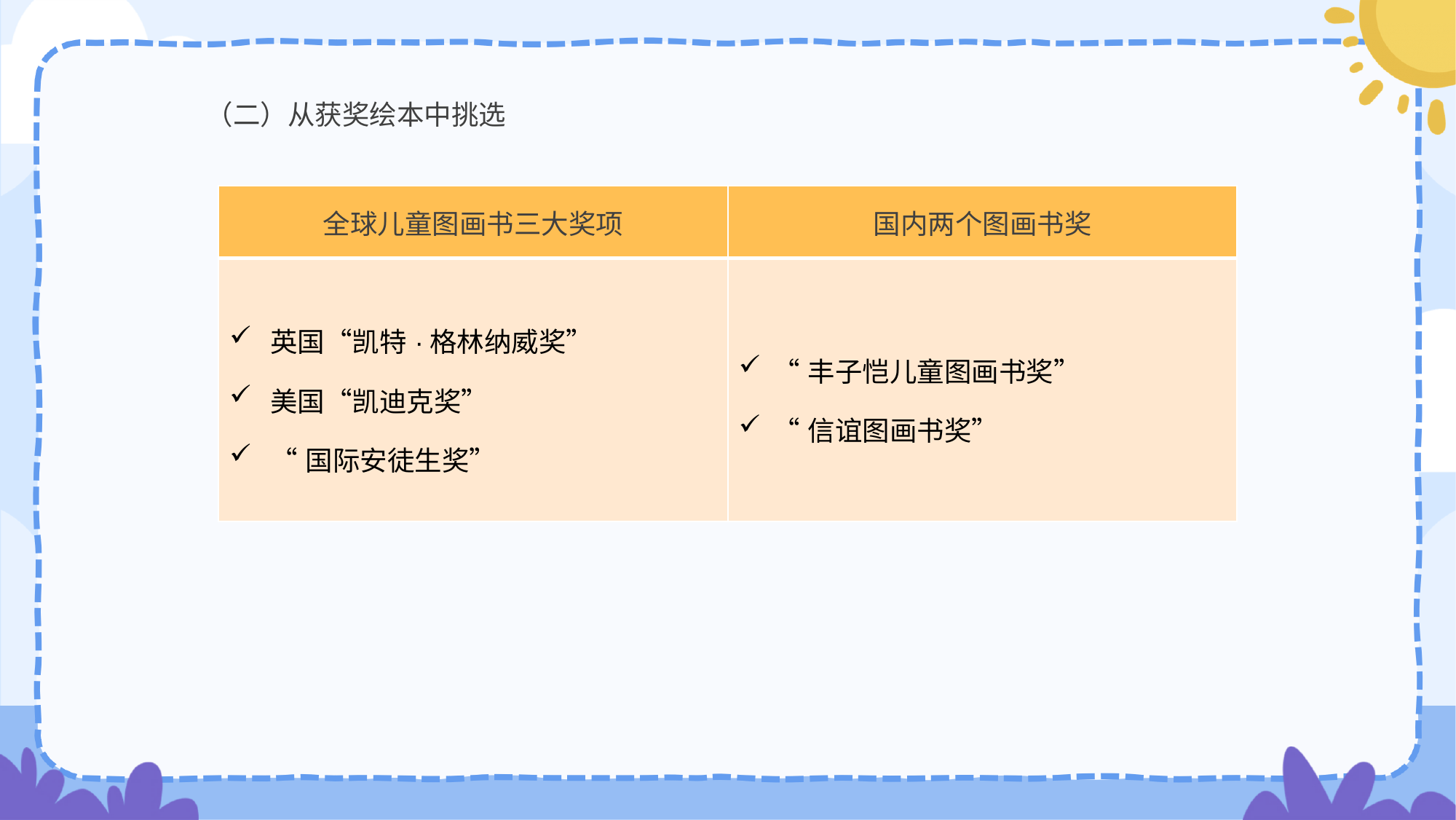

（二）从获奖绘本中挑选

| 全球儿童图画书三大奖项 | 国内两个图画书奖 |
| --- | --- |
| 英国“凯特·格林纳威奖” 美国“凯迪克奖” “国际安徒生奖” | “丰子恺儿童图画书奖” “信谊图画书奖” |